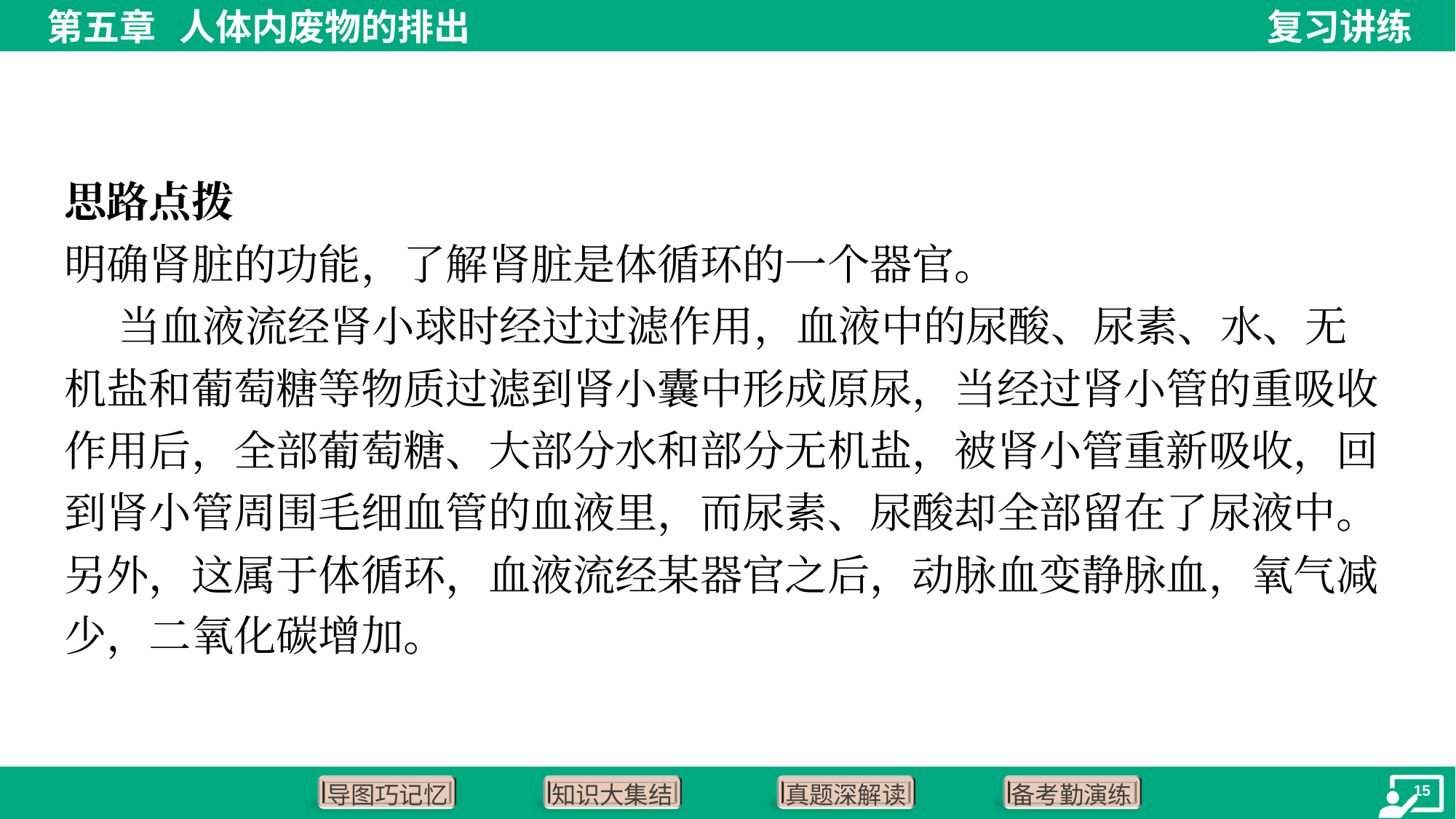

思路点拨
明确肾脏的功能，了解肾脏是体循环的一个器官。
    当血液流经肾小球时经过过滤作用，血液中的尿酸、尿素、水、无
机盐和葡萄糖等物质过滤到肾小囊中形成原尿，当经过肾小管的重吸收
作用后，全部葡萄糖、大部分水和部分无机盐，被肾小管重新吸收，回
到肾小管周围毛细血管的血液里，而尿素、尿酸却全部留在了尿液中。
另外，这属于体循环，血液流经某器官之后，动脉血变静脉血，氧气减
少，二氧化碳增加。